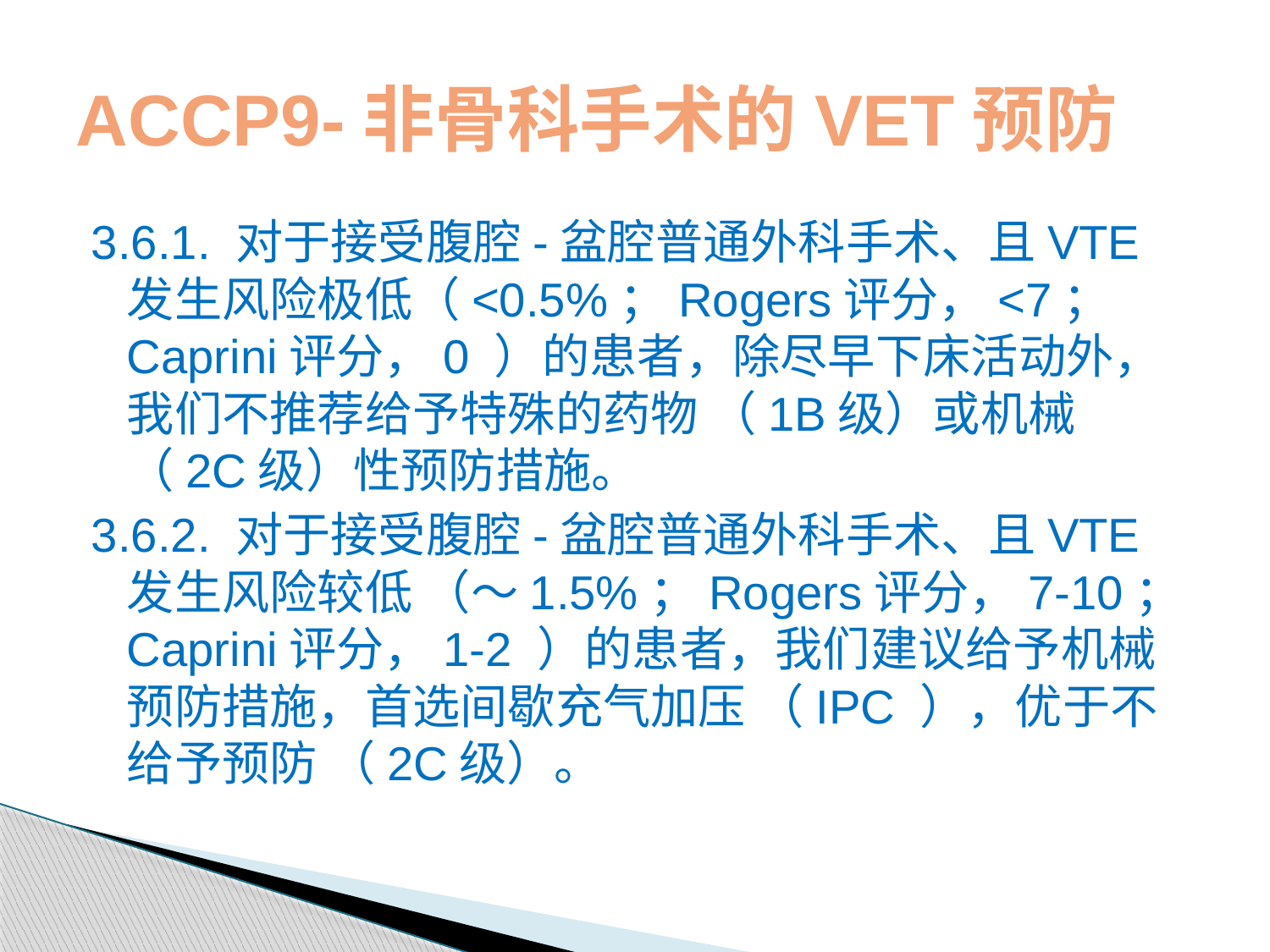

# ACCP9-非骨科手术的VET预防
3.6.1. 对于接受腹腔-盆腔普通外科手术、且VTE发生风险极低（<0.5%；Rogers评分，<7；Caprini评分，0 ）的患者，除尽早下床活动外，我们不推荐给予特殊的药物 （1B级）或机械 （2C级）性预防措施。
3.6.2. 对于接受腹腔-盆腔普通外科手术、且VTE发生风险较低 （～1.5%；Rogers评分，7-10；Caprini评分，1-2 ）的患者，我们建议给予机械预防措施，首选间歇充气加压 （IPC ），优于不给予预防 （2C级）。